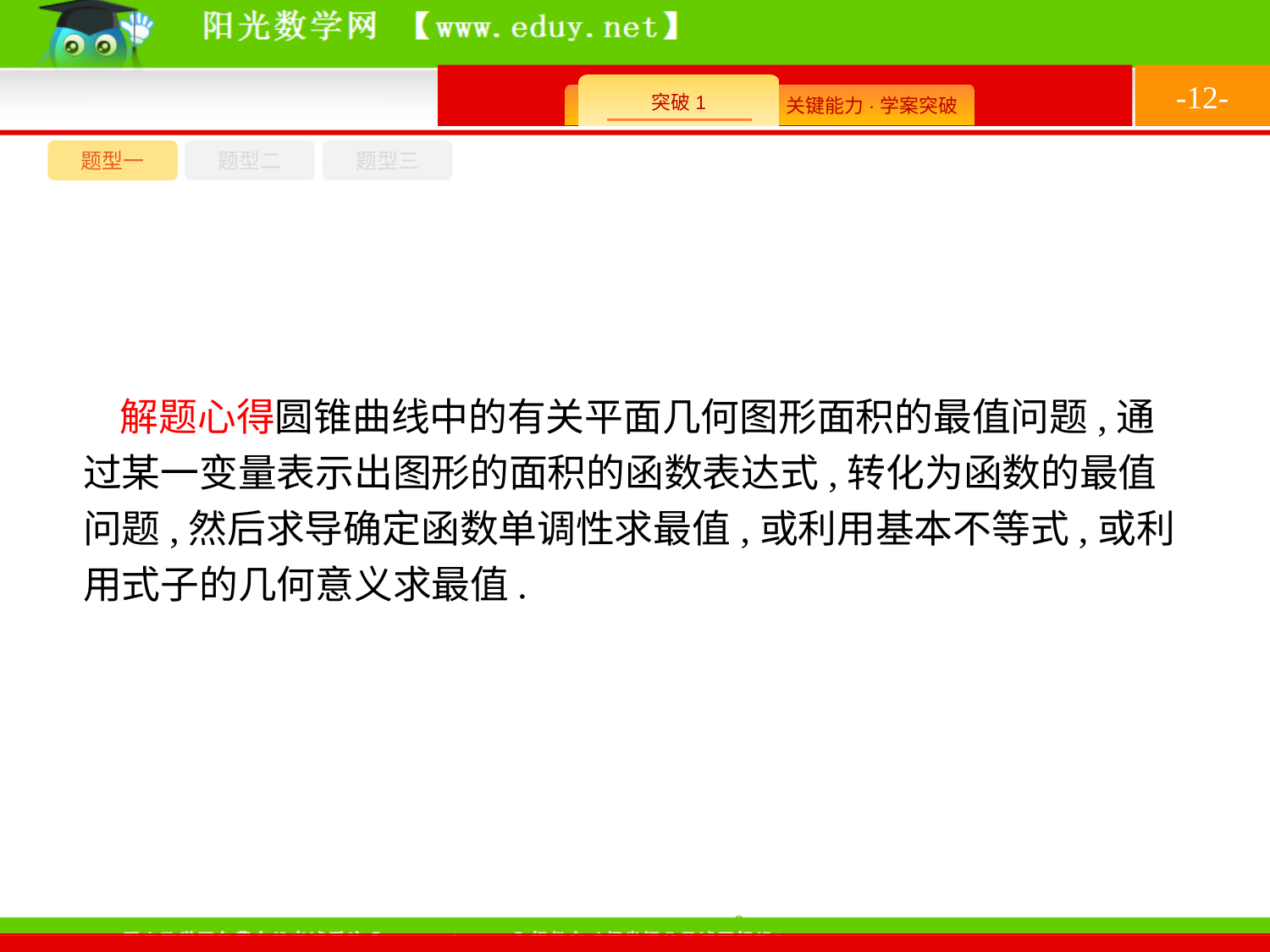

-12-
题型一
题型三
题型二
解题心得圆锥曲线中的有关平面几何图形面积的最值问题,通过某一变量表示出图形的面积的函数表达式,转化为函数的最值问题,然后求导确定函数单调性求最值,或利用基本不等式,或利用式子的几何意义求最值.